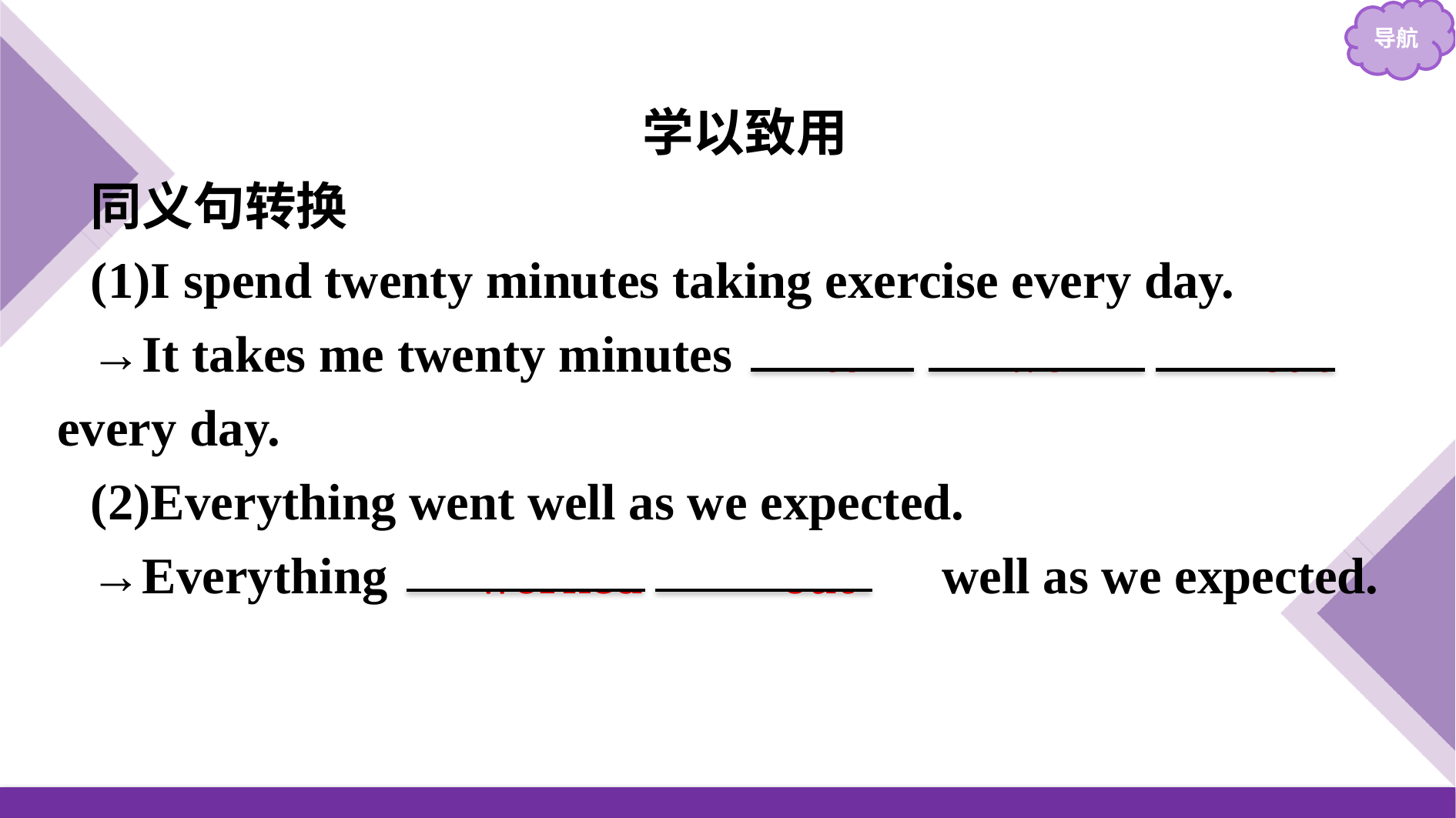

学以致用
同义句转换
(1)I spend twenty minutes taking exercise every day.
→It takes me twenty minutes 　to　 　work　 　out　 every day.
(2)Everything went well as we expected.
→Everything 　worked　 　out　 well as we expected.